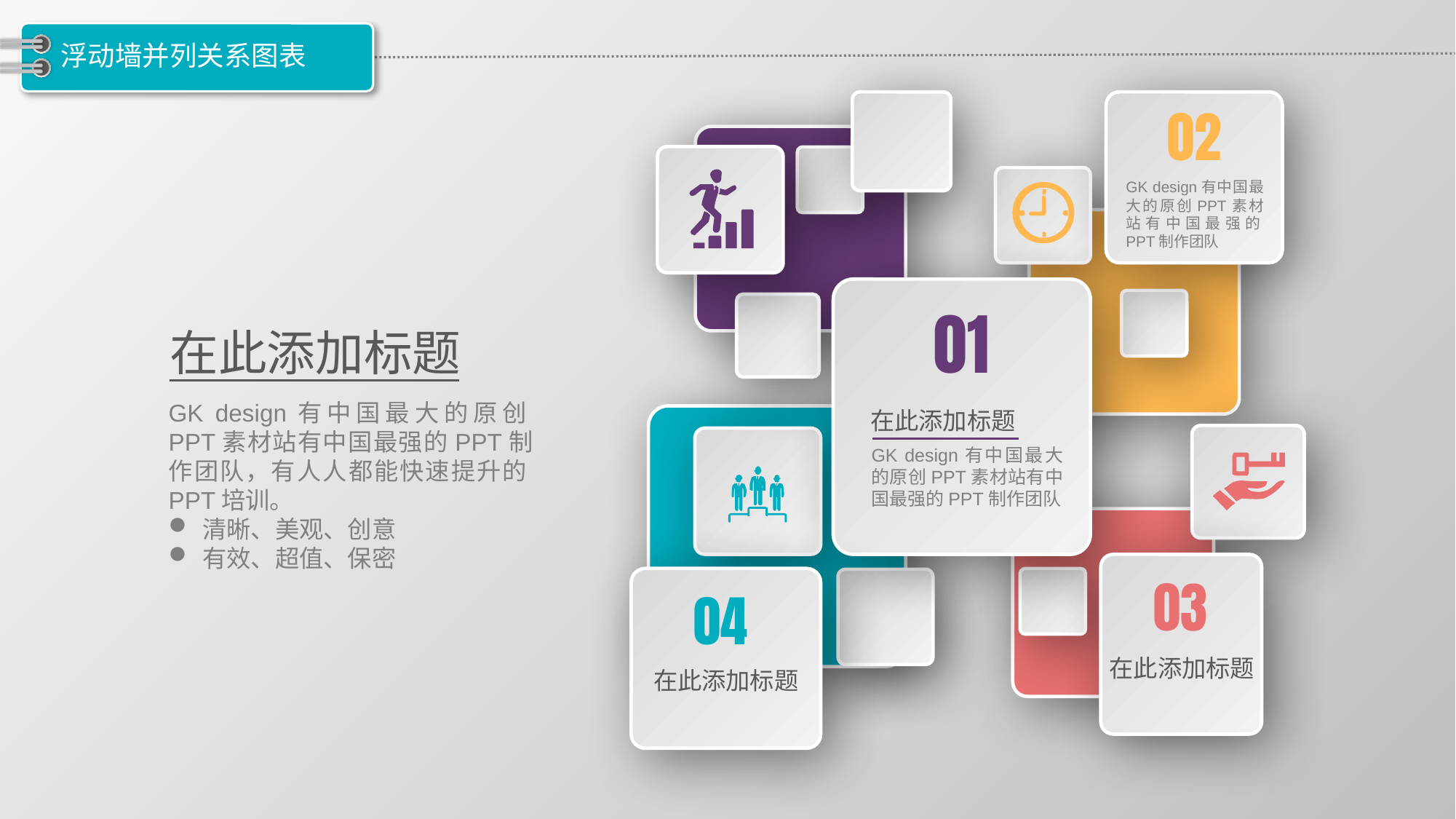

# 浮动墙并列关系图表

02

GK design有中国最大的原创PPT素材站有中国最强的PPT制作团队

01
在此添加标题
GK design有中国最大的原创PPT素材站有中国最强的PPT制作团队，有人人都能快速提升的PPT培训。
清晰、美观、创意
有效、超值、保密
在此添加标题

GK design有中国最大的原创PPT素材站有中国最强的PPT制作团队

03
04
在此添加标题
在此添加标题